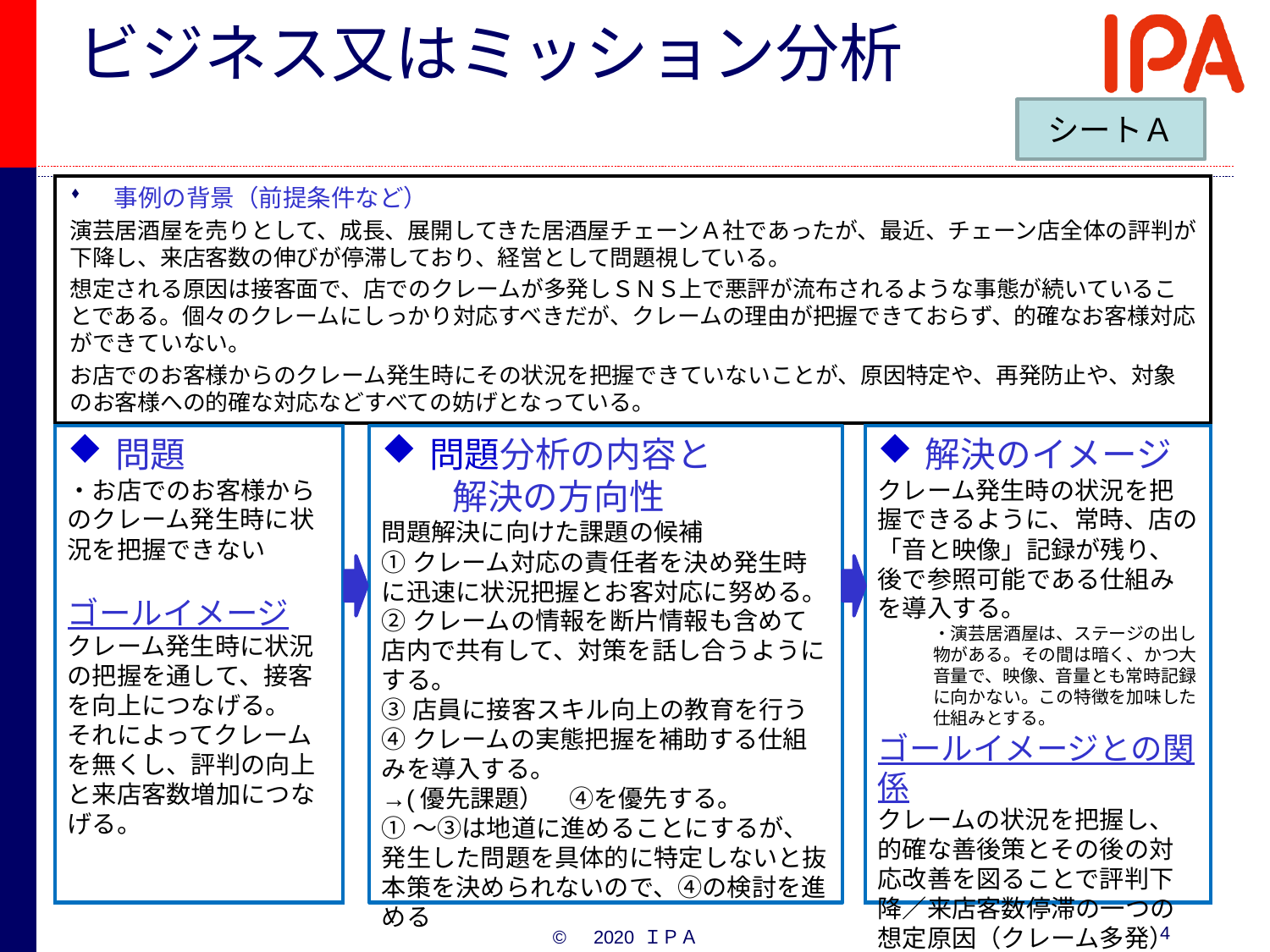

# ビジネス又はミッション分析
シートＡ
事例の背景（前提条件など）
演芸居酒屋を売りとして、成長、展開してきた居酒屋チェーンＡ社であったが、最近、チェーン店全体の評判が下降し、来店客数の伸びが停滞しており、経営として問題視している。
想定される原因は接客面で、店でのクレームが多発しＳＮＳ上で悪評が流布されるような事態が続いていることである。個々のクレームにしっかり対応すべきだが、クレームの理由が把握できておらず、的確なお客様対応ができていない。
お店でのお客様からのクレーム発生時にその状況を把握できていないことが、原因特定や、再発防止や、対象のお客様への的確な対応などすべての妨げとなっている。
解決のイメージ
クレーム発生時の状況を把握できるように、常時、店の「音と映像」記録が残り、後で参照可能である仕組みを導入する。
・演芸居酒屋は、ステージの出し物がある。その間は暗く、かつ大音量で、映像、音量とも常時記録に向かない。この特徴を加味した仕組みとする。
ゴールイメージとの関係
クレームの状況を把握し、的確な善後策とその後の対応改善を図ることで評判下降／来店客数停滞の一つの想定原因（クレーム多発）を解消する。

問題
・お店でのお客様からのクレーム発生時に状況を把握できない

ゴールイメージ
クレーム発生時に状況の把握を通して、接客を向上につなげる。
それによってクレームを無くし、評判の向上と来店客数増加につなげる。

問題分析の内容と
　　解決の方向性
問題解決に向けた課題の候補
①クレーム対応の責任者を決め発生時に迅速に状況把握とお客対応に努める。
②クレームの情報を断片情報も含めて店内で共有して、対策を話し合うようにする。
③店員に接客スキル向上の教育を行う
④クレームの実態把握を補助する仕組みを導入する。
→(優先課題）　④を優先する。
①～③は地道に進めることにするが、発生した問題を具体的に特定しないと抜本策を決められないので、④の検討を進める

4
©　2020 ＩＰＡ